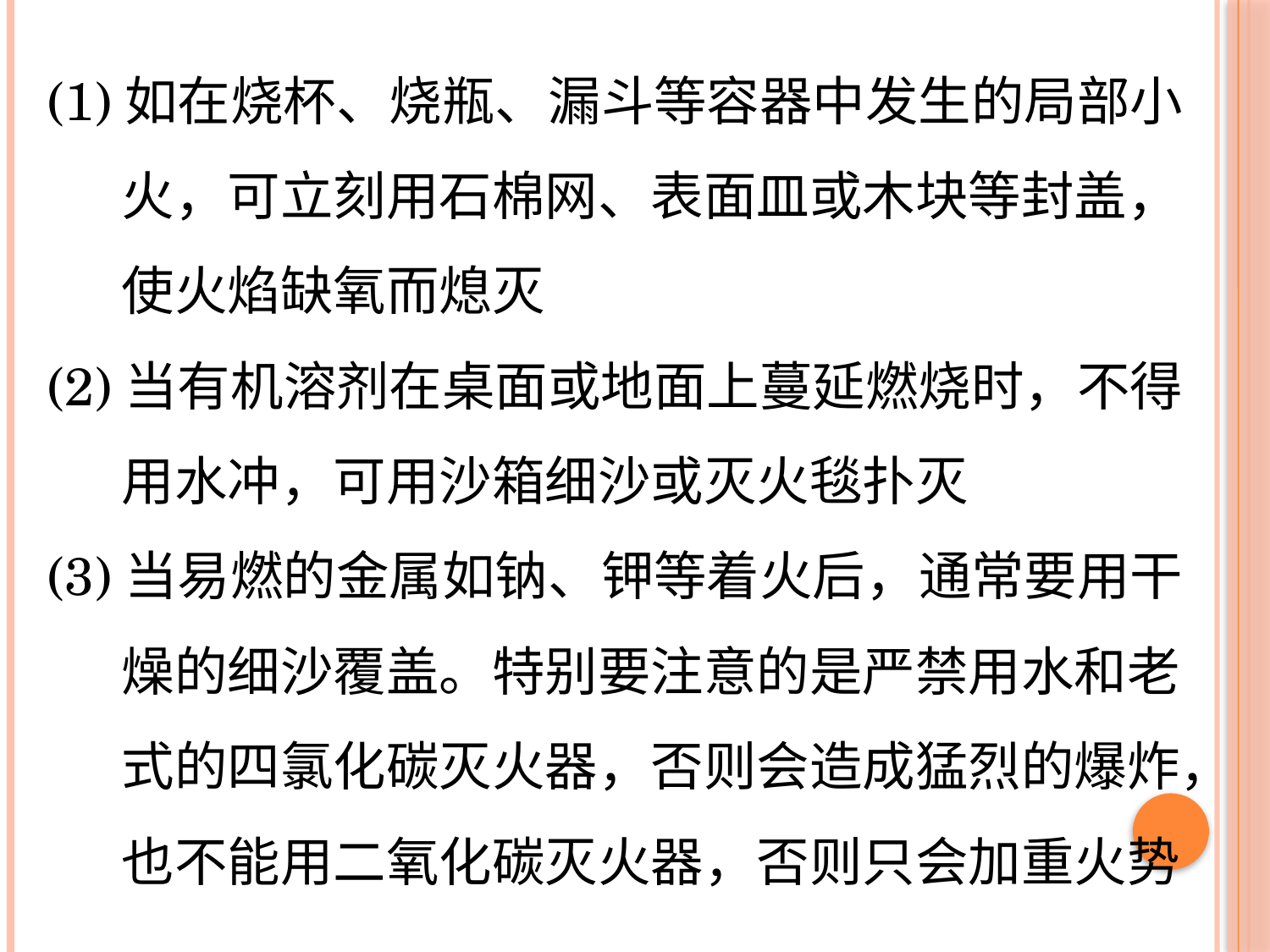

(1)如在烧杯、烧瓶、漏斗等容器中发生的局部小火，可立刻用石棉网、表面皿或木块等封盖，使火焰缺氧而熄灭
(2)当有机溶剂在桌面或地面上蔓延燃烧时，不得用水冲，可用沙箱细沙或灭火毯扑灭
(3)当易燃的金属如钠、钾等着火后，通常要用干燥的细沙覆盖。特别要注意的是严禁用水和老式的四氯化碳灭火器，否则会造成猛烈的爆炸，也不能用二氧化碳灭火器，否则只会加重火势